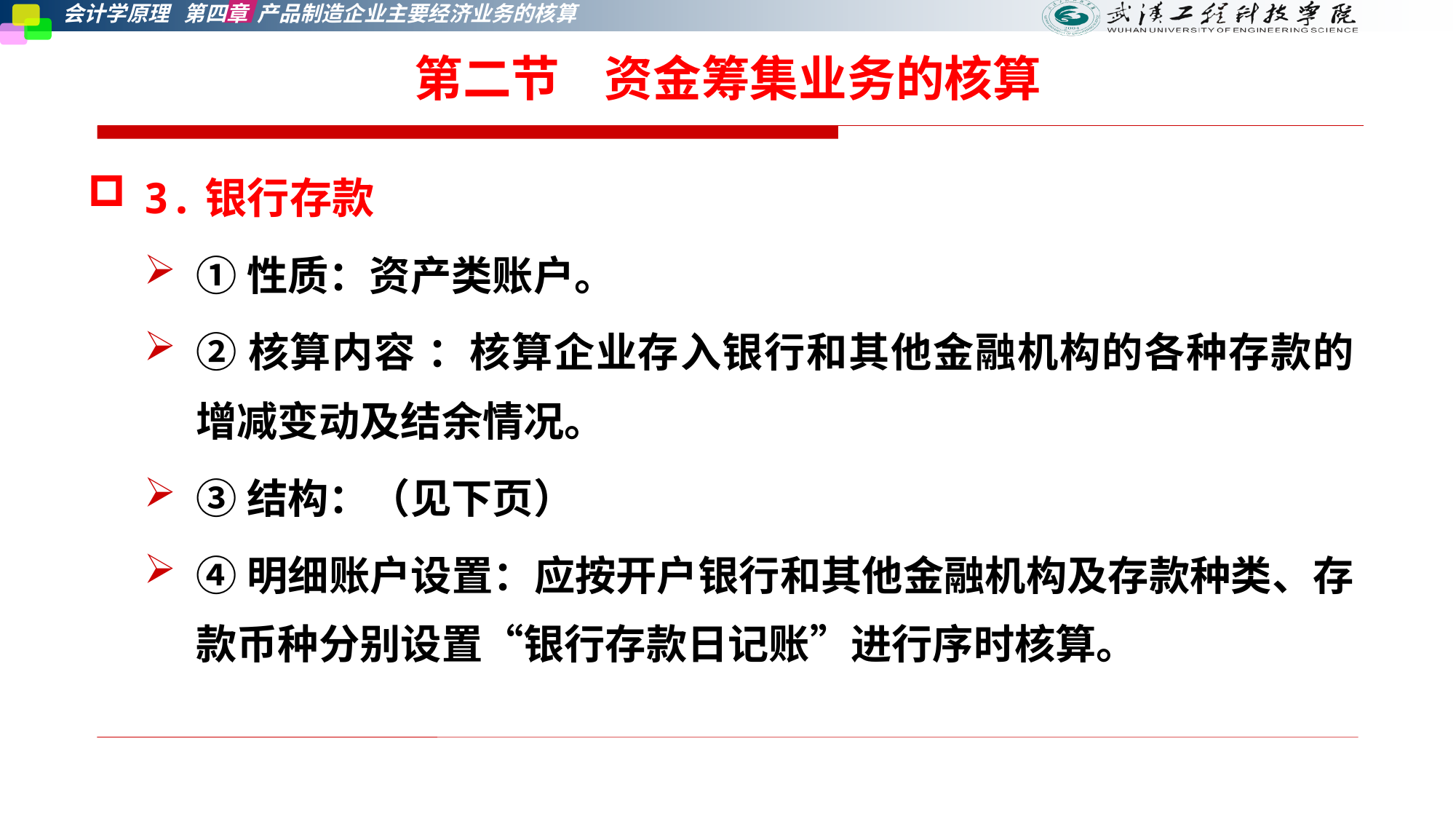

第二节    资金筹集业务的核算
3.银行存款
①性质：资产类账户。
②核算内容 ：核算企业存入银行和其他金融机构的各种存款的增减变动及结余情况。
③结构：（见下页）
④明细账户设置：应按开户银行和其他金融机构及存款种类、存款币种分别设置“银行存款日记账”进行序时核算。